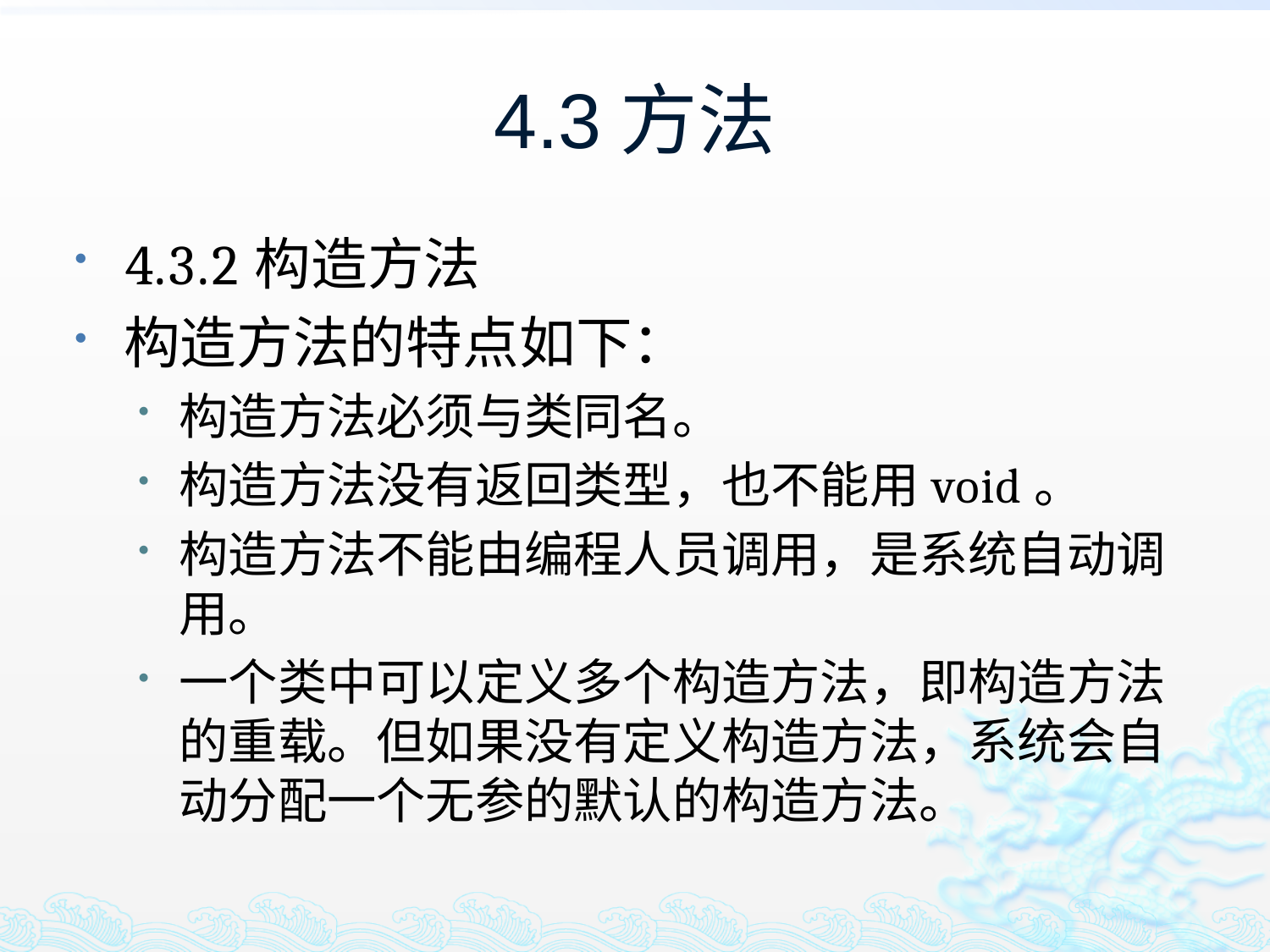

# 4.3方法
4.3.2构造方法
构造方法的特点如下：
构造方法必须与类同名。
构造方法没有返回类型，也不能用void。
构造方法不能由编程人员调用，是系统自动调用。
一个类中可以定义多个构造方法，即构造方法的重载。但如果没有定义构造方法，系统会自动分配一个无参的默认的构造方法。